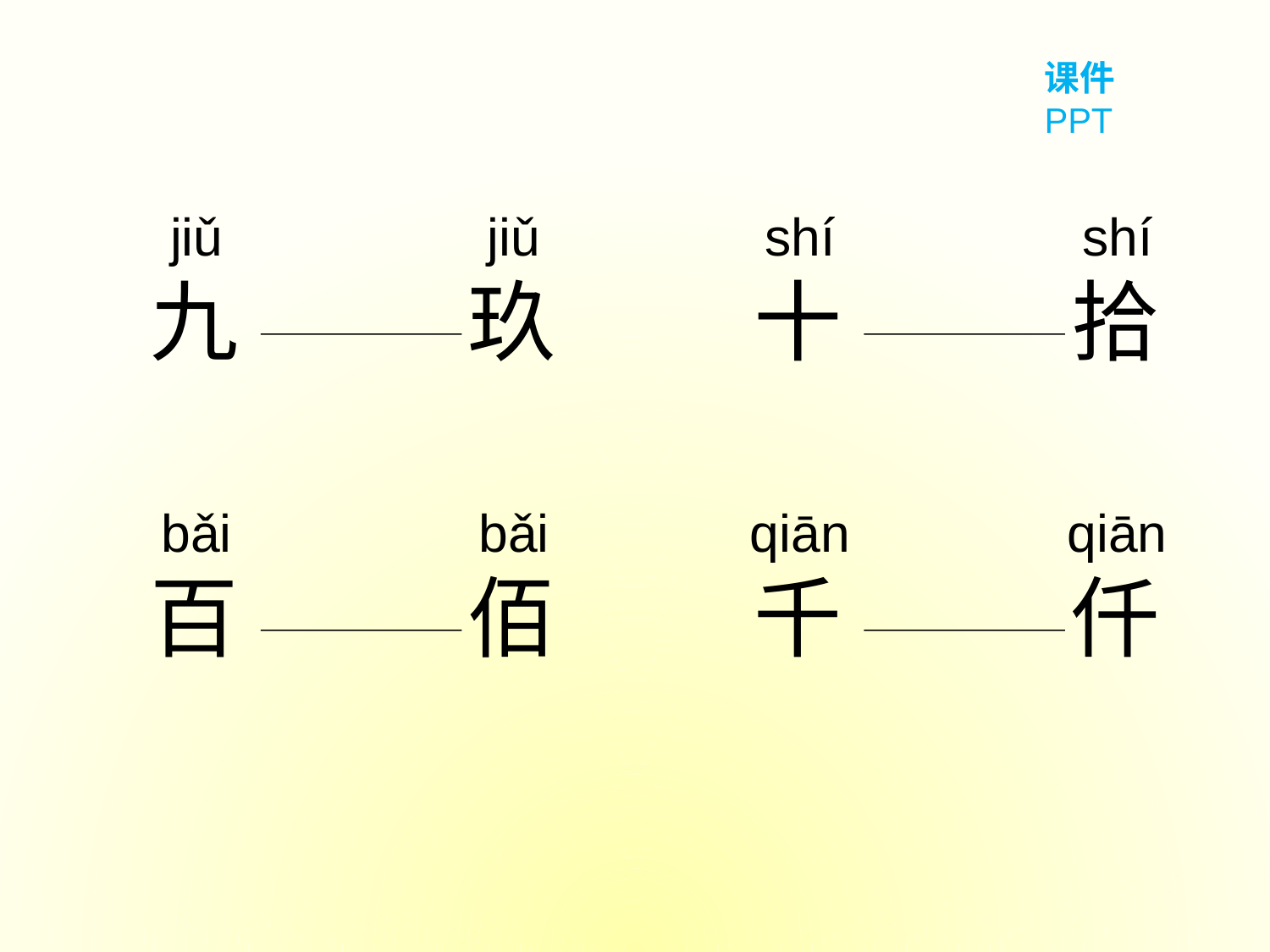

课件PPT
jiǔ
jiǔ
shí
shí
九
玖
十
拾

bǎi
bǎi
qiān
qiān
百
佰
千
仟